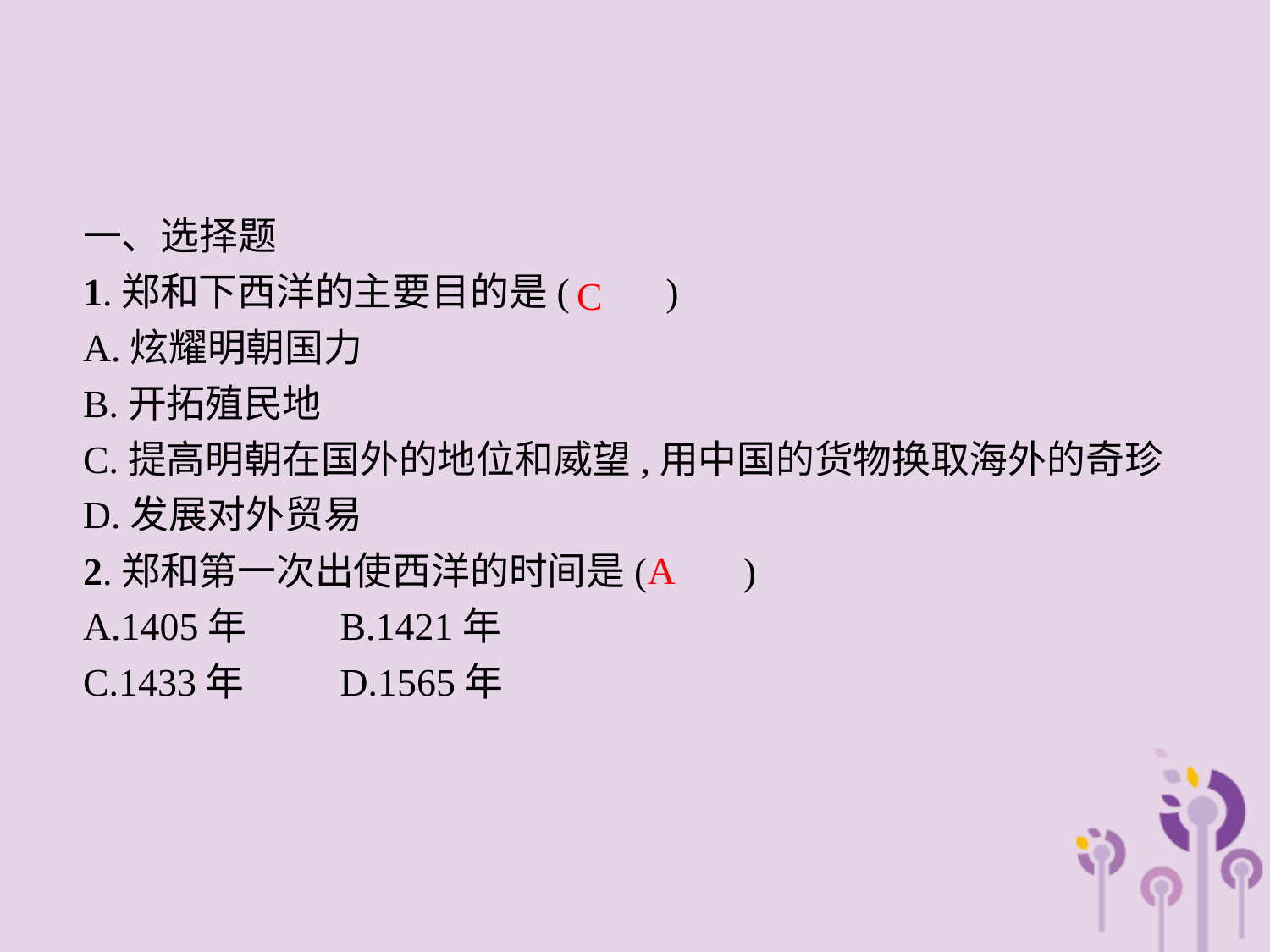

一、选择题
1.郑和下西洋的主要目的是(　　)
A.炫耀明朝国力
B.开拓殖民地
C.提高明朝在国外的地位和威望,用中国的货物换取海外的奇珍
D.发展对外贸易
2.郑和第一次出使西洋的时间是(　　)
A.1405年	B.1421年
C.1433年	D.1565年
C
A